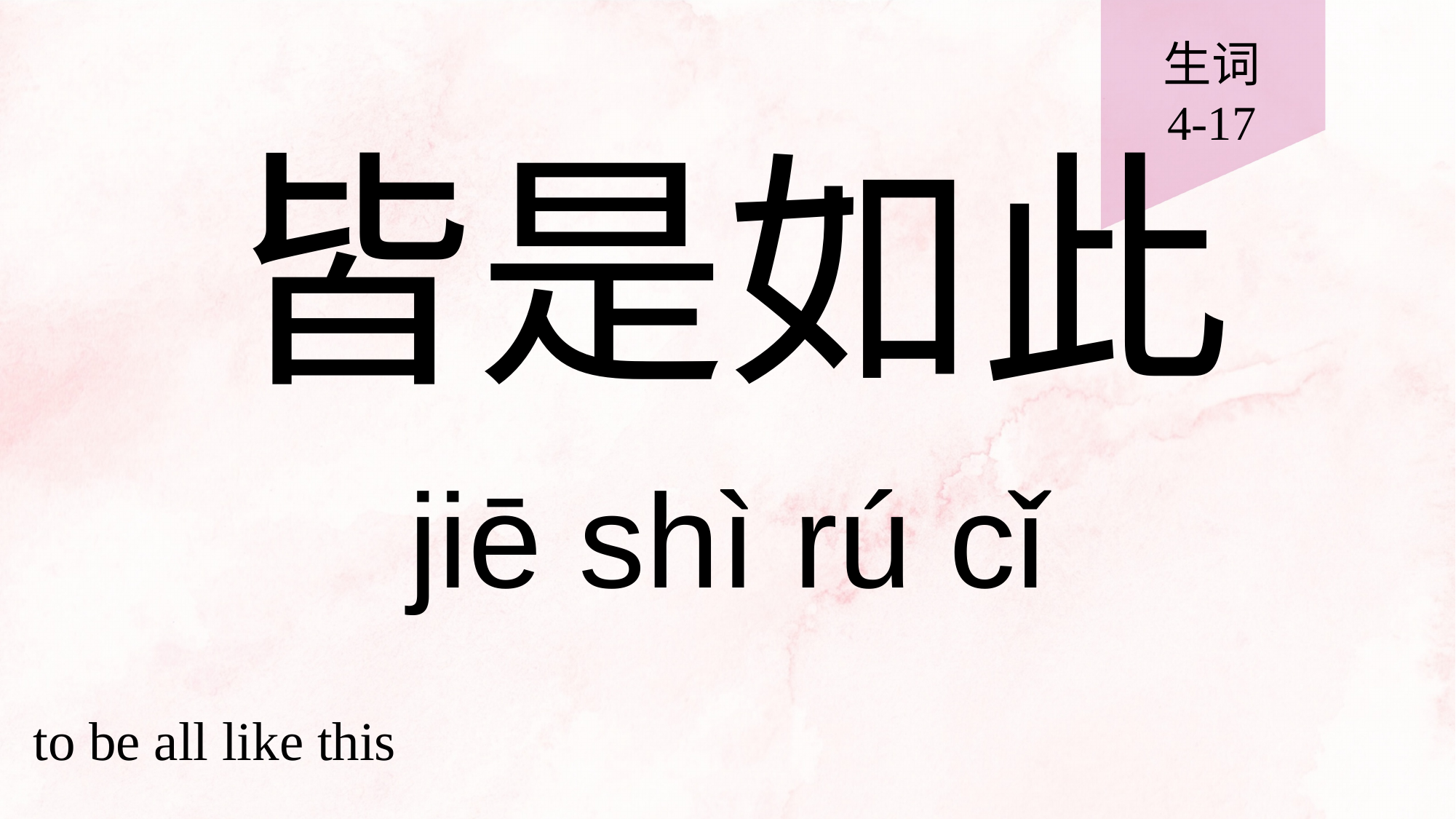

生词
4-17
# 皆是如此
jiē shì rú cǐ
to be all like this